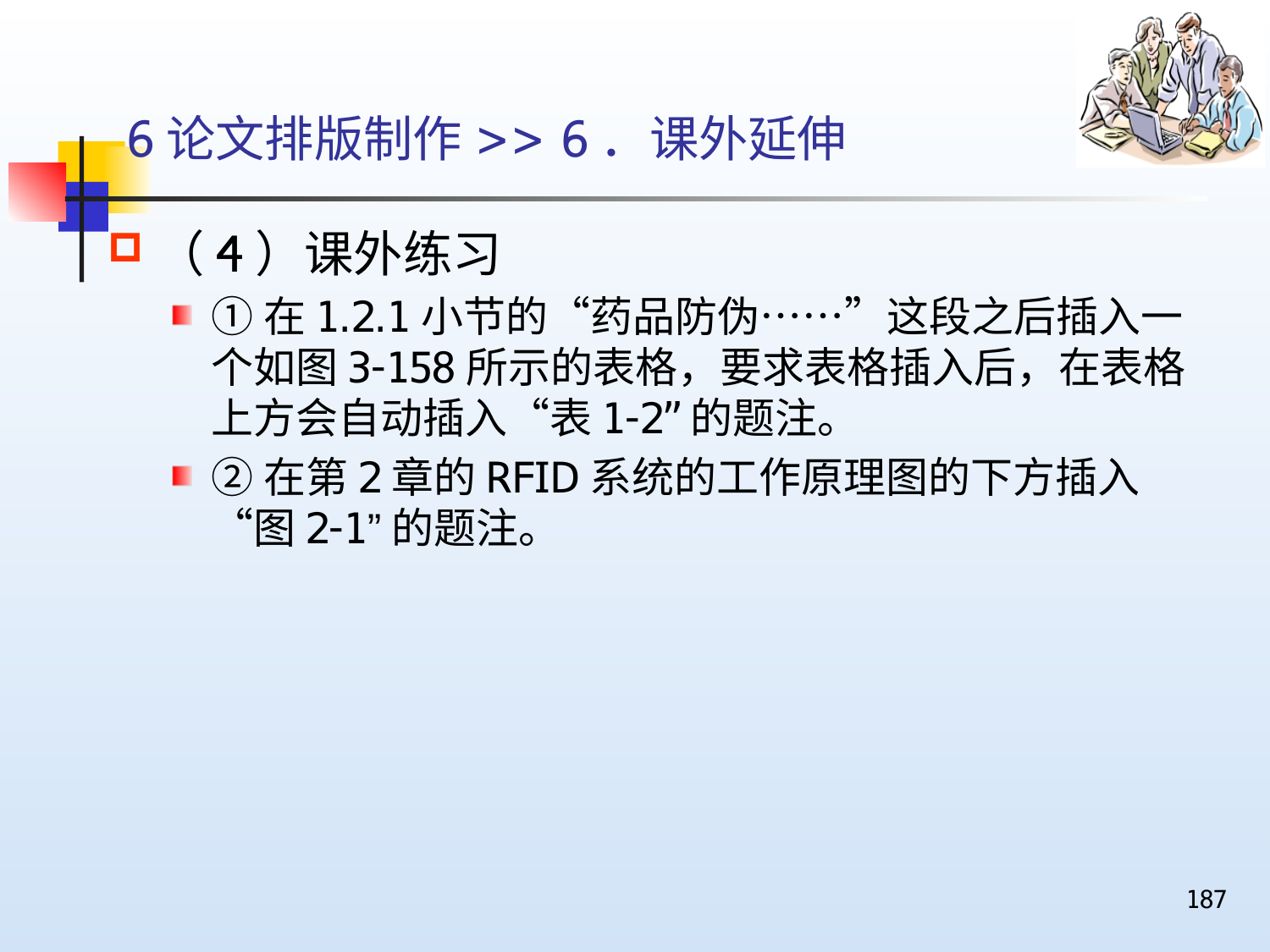

# 6论文排版制作>> 6．课外延伸
（4）课外练习
①在1.2.1小节的“药品防伪……”这段之后插入一个如图3-158所示的表格，要求表格插入后，在表格上方会自动插入“表1-2”的题注。
②在第2章的RFID系统的工作原理图的下方插入“图2-1”的题注。
187